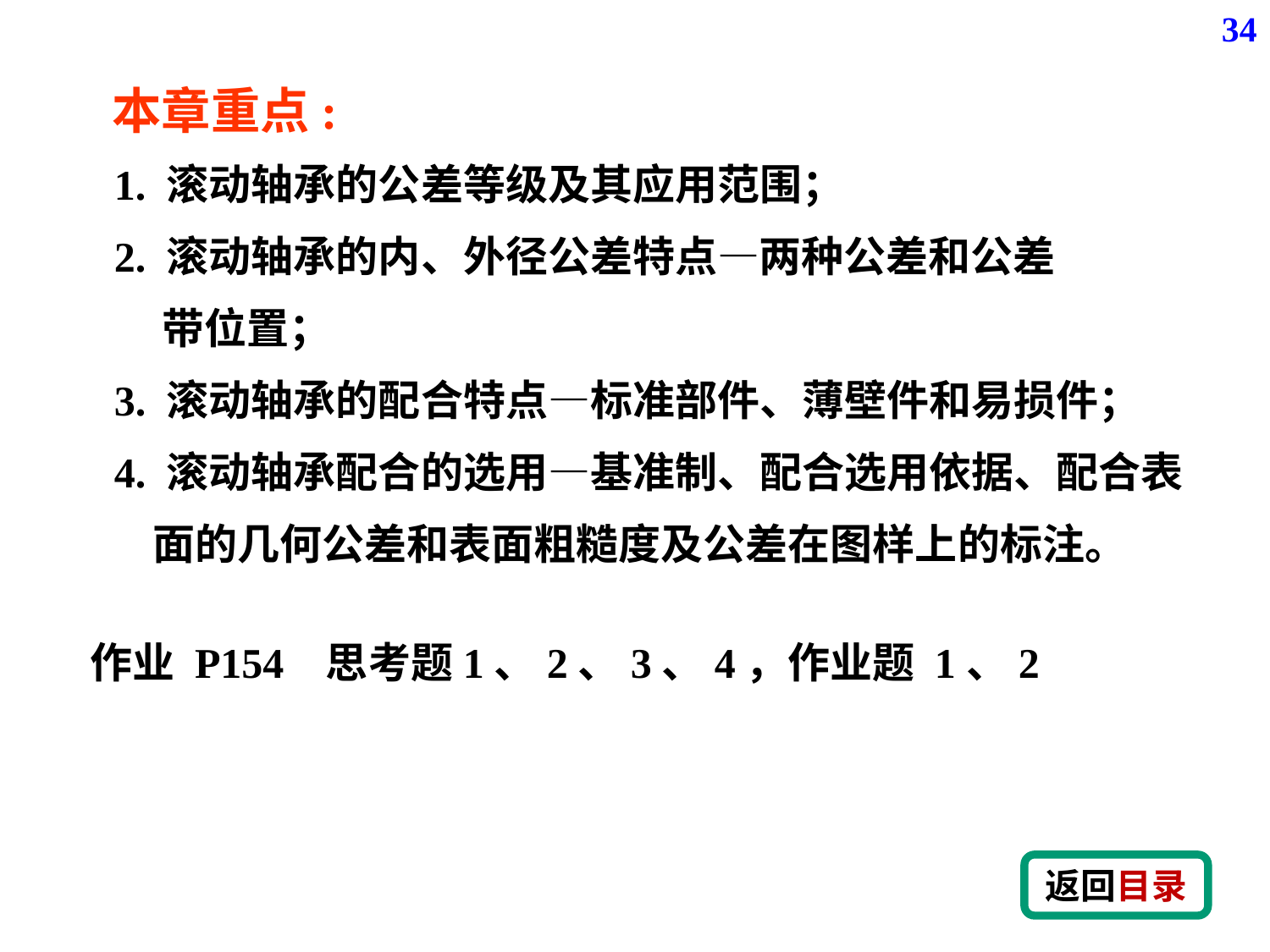

34
本章重点:
1. 滚动轴承的公差等级及其应用范围；
2. 滚动轴承的内、外径公差特点—两种公差和公差
    带位置；
3. 滚动轴承的配合特点—标准部件、薄壁件和易损件；
4. 滚动轴承配合的选用—基准制、配合选用依据、配合表
   面的几何公差和表面粗糙度及公差在图样上的标注。
作业 P154   思考题1、2、3、4，作业题 1、2
返回目录